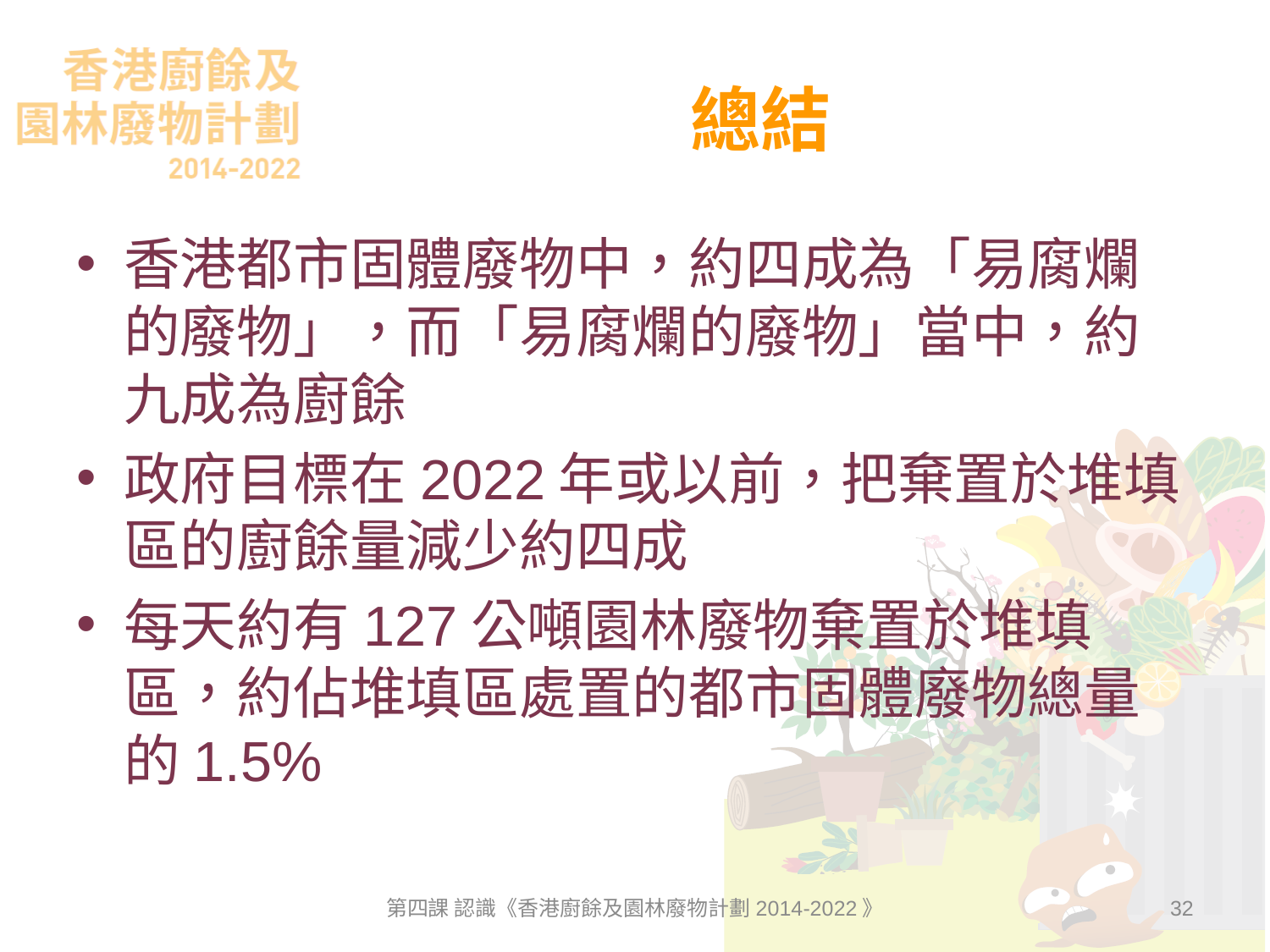

# 總結
香港都市固體廢物中，約四成為「易腐爛的廢物」，而「易腐爛的廢物」當中，約九成為廚餘
政府目標在2022年或以前，把棄置於堆填區的廚餘量減少約四成
每天約有127公噸園林廢物棄置於堆填區，約佔堆填區處置的都市固體廢物總量的1.5%

第四課 認識《香港廚餘及園林廢物計劃2014-2022》
32